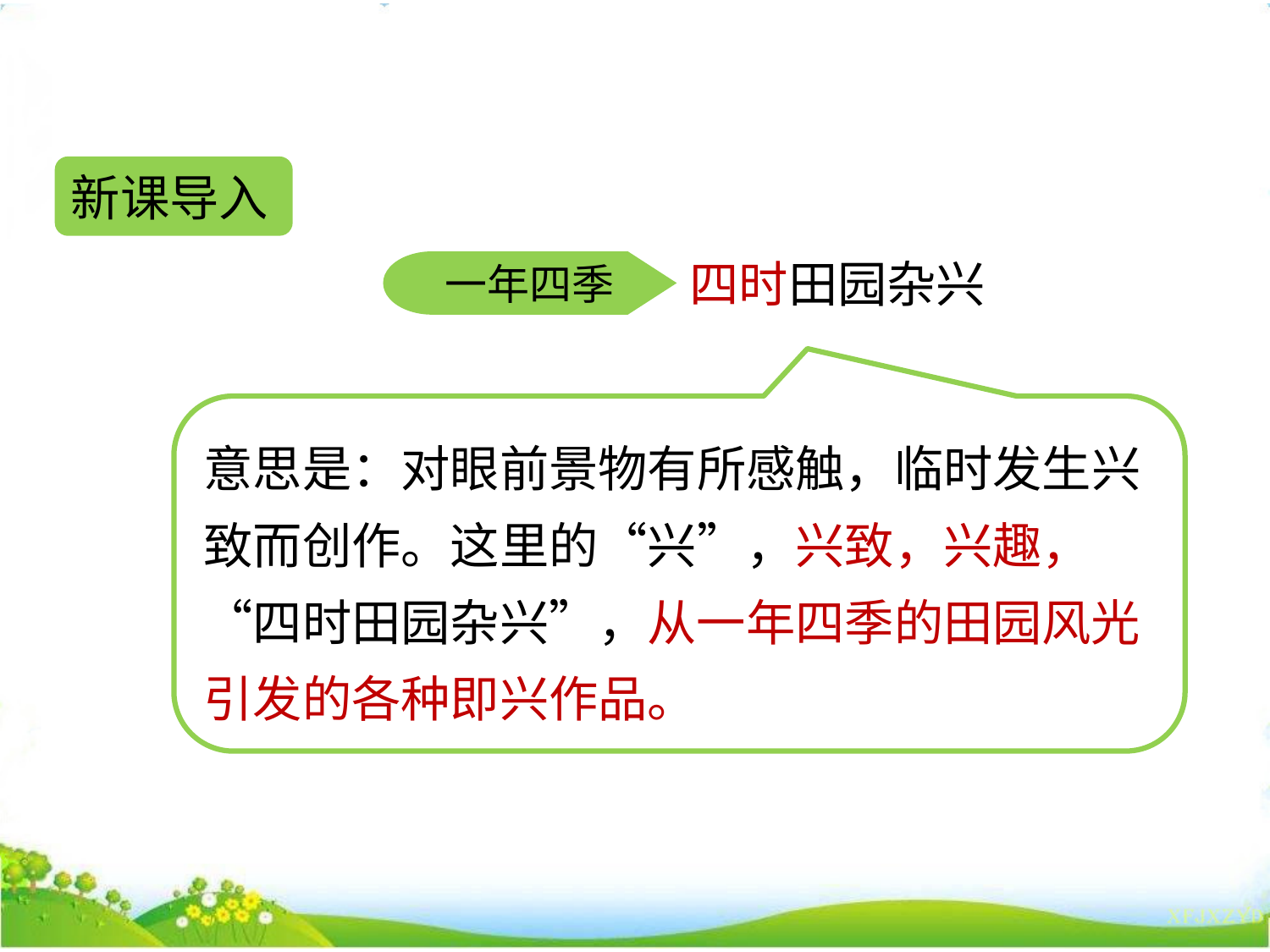

新课导入

四时田园杂兴
一年四季

意思是：对眼前景物有所感触，临时发生兴致而创作。这里的“兴”，兴致，兴趣，“四时田园杂兴”，从一年四季的田园风光引发的各种即兴作品。